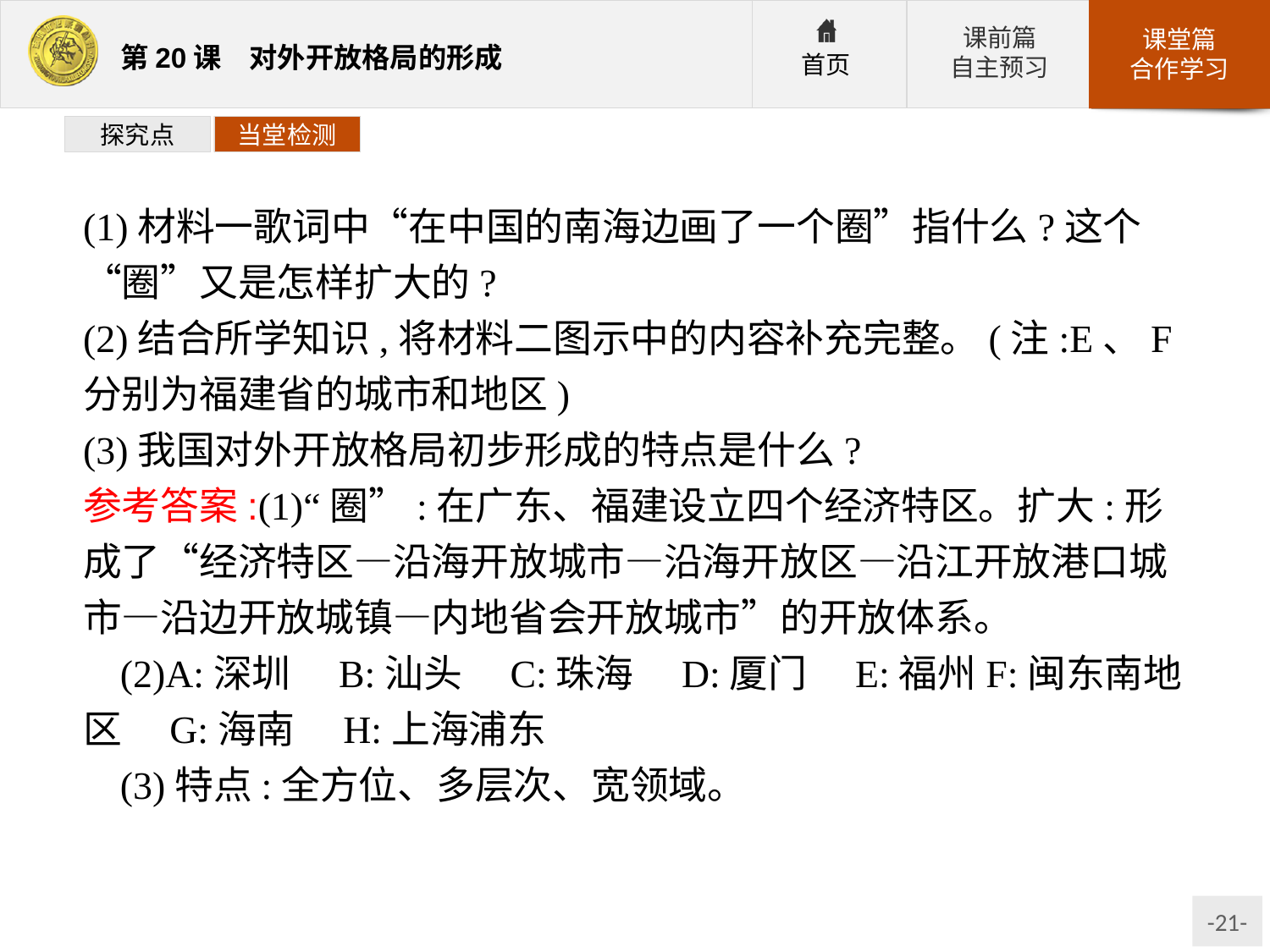

探究点
当堂检测
(1)材料一歌词中“在中国的南海边画了一个圈”指什么?这个“圈”又是怎样扩大的?
(2)结合所学知识,将材料二图示中的内容补充完整。(注:E、F分别为福建省的城市和地区)
(3)我国对外开放格局初步形成的特点是什么?
参考答案:(1)“圈”:在广东、福建设立四个经济特区。扩大:形成了“经济特区—沿海开放城市—沿海开放区—沿江开放港口城市—沿边开放城镇—内地省会开放城市”的开放体系。
(2)A:深圳　B:汕头　C:珠海　D:厦门　E:福州F:闽东南地区　G:海南　H:上海浦东
(3)特点:全方位、多层次、宽领域。